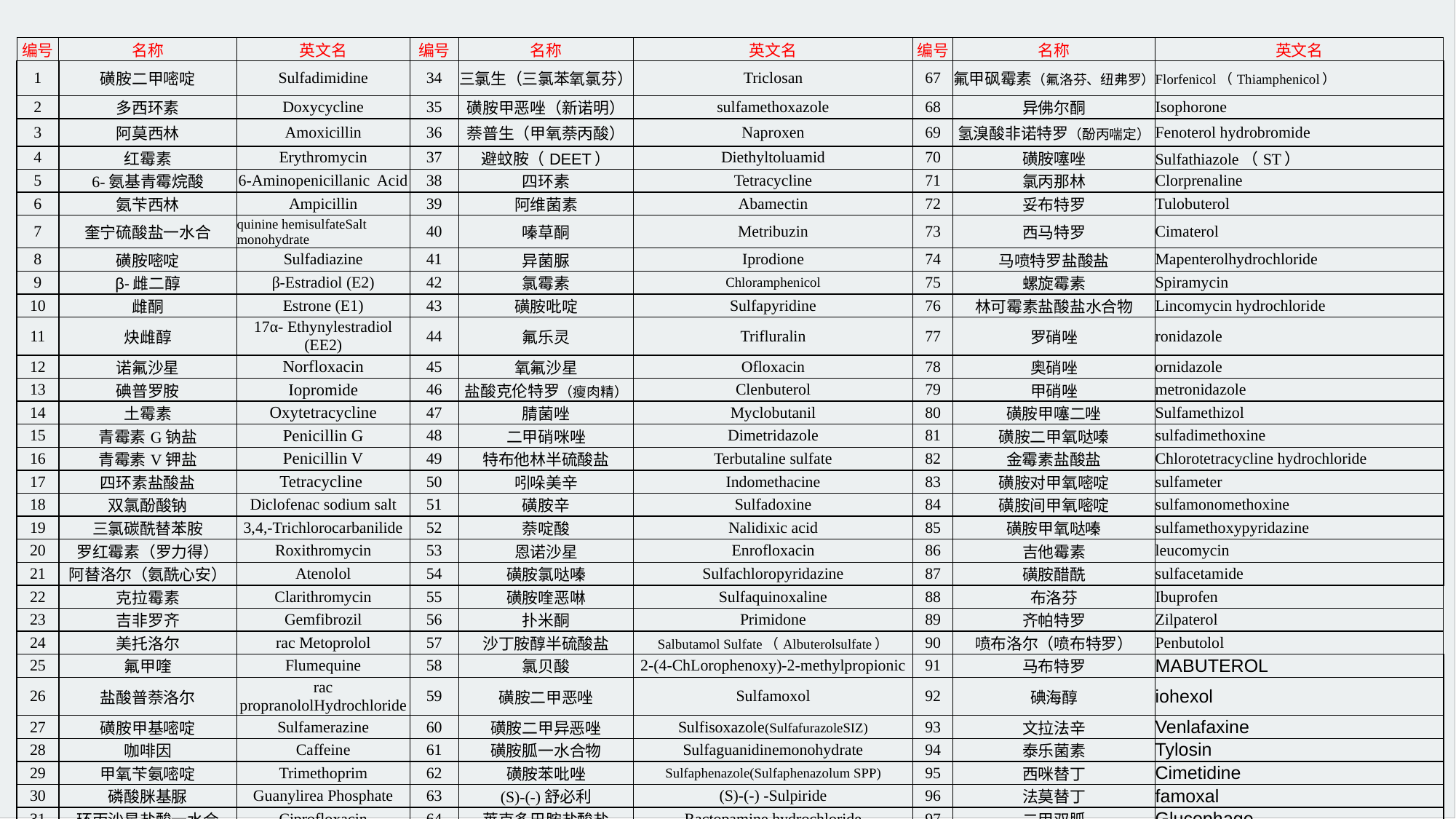

| 编号 | 名称 | 英文名 | 编号 | 名称 | 英文名 | 编号 | 名称 | 英文名 |
| --- | --- | --- | --- | --- | --- | --- | --- | --- |
| 1 | 磺胺二甲嘧啶 | Sulfadimidine | 34 | 三氯生（三氯苯氧氯芬） | Triclosan | 67 | 氟甲砜霉素（氟洛芬、纽弗罗） | Florfenicol（Thiamphenicol） |
| 2 | 多西环素 | Doxycycline | 35 | 磺胺甲恶唑（新诺明） | sulfamethoxazole | 68 | 异佛尔酮 | Isophorone |
| 3 | 阿莫西林 | Amoxicillin | 36 | 萘普生（甲氧萘丙酸） | Naproxen | 69 | 氢溴酸非诺特罗（酚丙喘定） | Fenoterol hydrobromide |
| 4 | 红霉素 | Erythromycin | 37 | 避蚊胺（DEET） | Diethyltoluamid | 70 | 磺胺噻唑 | Sulfathiazole（ST） |
| 5 | 6-氨基青霉烷酸 | 6-Aminopenicillanic Acid | 38 | 四环素 | Tetracycline | 71 | 氯丙那林 | Clorprenaline |
| 6 | 氨苄西林 | Ampicillin | 39 | 阿维菌素 | Abamectin | 72 | 妥布特罗 | Tulobuterol |
| 7 | 奎宁硫酸盐一水合 | quinine hemisulfateSalt monohydrate | 40 | 嗪草酮 | Metribuzin | 73 | 西马特罗 | Cimaterol |
| 8 | 磺胺嘧啶 | Sulfadiazine | 41 | 异菌脲 | Iprodione | 74 | 马喷特罗盐酸盐 | Mapenterolhydrochloride |
| 9 | β-雌二醇 | β-Estradiol (E2) | 42 | 氯霉素 | Chloramphenicol | 75 | 螺旋霉素 | Spiramycin |
| 10 | 雌酮 | Estrone (E1) | 43 | 磺胺吡啶 | Sulfapyridine | 76 | 林可霉素盐酸盐水合物 | Lincomycin hydrochloride |
| 11 | 炔雌醇 | 17α- Ethynylestradiol (EE2) | 44 | 氟乐灵 | Trifluralin | 77 | 罗硝唑 | ronidazole |
| 12 | 诺氟沙星 | Norfloxacin | 45 | 氧氟沙星 | Ofloxacin | 78 | 奥硝唑 | ornidazole |
| 13 | 碘普罗胺 | Iopromide | 46 | 盐酸克伦特罗（瘦肉精） | Clenbuterol | 79 | 甲硝唑 | metronidazole |
| 14 | 土霉素 | Oxytetracycline | 47 | 腈菌唑 | Myclobutanil | 80 | 磺胺甲噻二唑 | Sulfamethizol |
| 15 | 青霉素G钠盐 | Penicillin G | 48 | 二甲硝咪唑 | Dimetridazole | 81 | 磺胺二甲氧哒嗪 | sulfadimethoxine |
| 16 | 青霉素V钾盐 | Penicillin V | 49 | 特布他林半硫酸盐 | Terbutaline sulfate | 82 | 金霉素盐酸盐 | Chlorotetracycline hydrochloride |
| 17 | 四环素盐酸盐 | Tetracycline | 50 | 吲哚美辛 | Indomethacine | 83 | 磺胺对甲氧嘧啶 | sulfameter |
| 18 | 双氯酚酸钠 | Diclofenac sodium salt | 51 | 磺胺辛 | Sulfadoxine | 84 | 磺胺间甲氧嘧啶 | sulfamonomethoxine |
| 19 | 三氯碳酰替苯胺 | 3,4,-Trichlorocarbanilide | 52 | 萘啶酸 | Nalidixic acid | 85 | 磺胺甲氧哒嗪 | sulfamethoxypyridazine |
| 20 | 罗红霉素（罗力得） | Roxithromycin | 53 | 恩诺沙星 | Enrofloxacin | 86 | 吉他霉素 | leucomycin |
| 21 | 阿替洛尔（氨酰心安） | Atenolol | 54 | 磺胺氯哒嗪 | Sulfachloropyridazine | 87 | 磺胺醋酰 | sulfacetamide |
| 22 | 克拉霉素 | Clarithromycin | 55 | 磺胺喹恶啉 | Sulfaquinoxaline | 88 | 布洛芬 | Ibuprofen |
| 23 | 吉非罗齐 | Gemfibrozil | 56 | 扑米酮 | Primidone | 89 | 齐帕特罗 | Zilpaterol |
| 24 | 美托洛尔 | rac Metoprolol | 57 | 沙丁胺醇半硫酸盐 | Salbutamol Sulfate（Albuterolsulfate） | 90 | 喷布洛尔（喷布特罗） | Penbutolol |
| 25 | 氟甲喹 | Flumequine | 58 | 氯贝酸 | 2-(4-ChLorophenoxy)-2-methylpropionic | 91 | 马布特罗 | MABUTEROL |
| 26 | 盐酸普萘洛尔 | rac propranololHydrochloride | 59 | 磺胺二甲恶唑 | Sulfamoxol | 92 | 碘海醇 | iohexol |
| 27 | 磺胺甲基嘧啶 | Sulfamerazine | 60 | 磺胺二甲异恶唑 | Sulfisoxazole(SulfafurazoleSIZ) | 93 | 文拉法辛 | Venlafaxine |
| 28 | 咖啡因 | Caffeine | 61 | 磺胺胍一水合物 | Sulfaguanidinemonohydrate | 94 | 泰乐菌素 | Tylosin |
| 29 | 甲氧苄氨嘧啶 | Trimethoprim | 62 | 磺胺苯吡唑 | Sulfaphenazole(Sulfaphenazolum SPP) | 95 | 西咪替丁 | Cimetidine |
| 30 | 磷酸脒基脲 | Guanylirea Phosphate | 63 | (S)-(-)舒必利 | (S)-(-) -Sulpiride | 96 | 法莫替丁 | famoxal |
| 31 | 环丙沙星盐酸一水合 | Ciprofloxacin | 64 | 莱克多巴胺盐酸盐 | Ractopamine hydrochloride | 97 | 二甲双胍 | Glucophage |
| 32 | 对乙酰氨基酚（扑热息痛） | Acetaminophen | 65 | 甲砜霉素 | Thiamphenicol |  |  |  |
| 33 | 双酚A | Bisphenol A | 66 | 三氯蔗糖 | Sucralose |  |  |  |